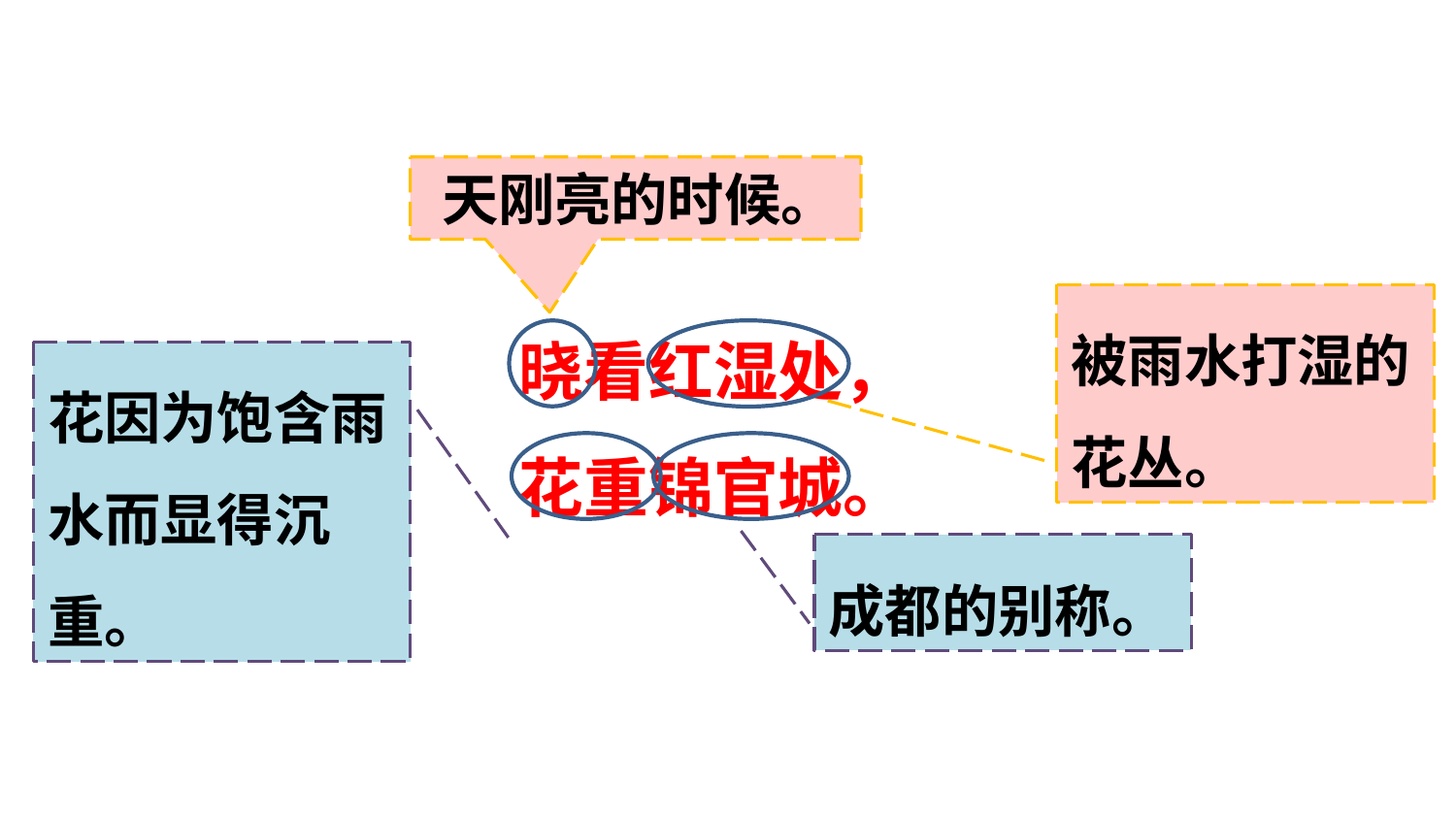

天刚亮的时候。
晓看红湿处，
花重锦官城。
被雨水打湿的花丛。

花因为饱含雨水而显得沉重。

成都的别称。